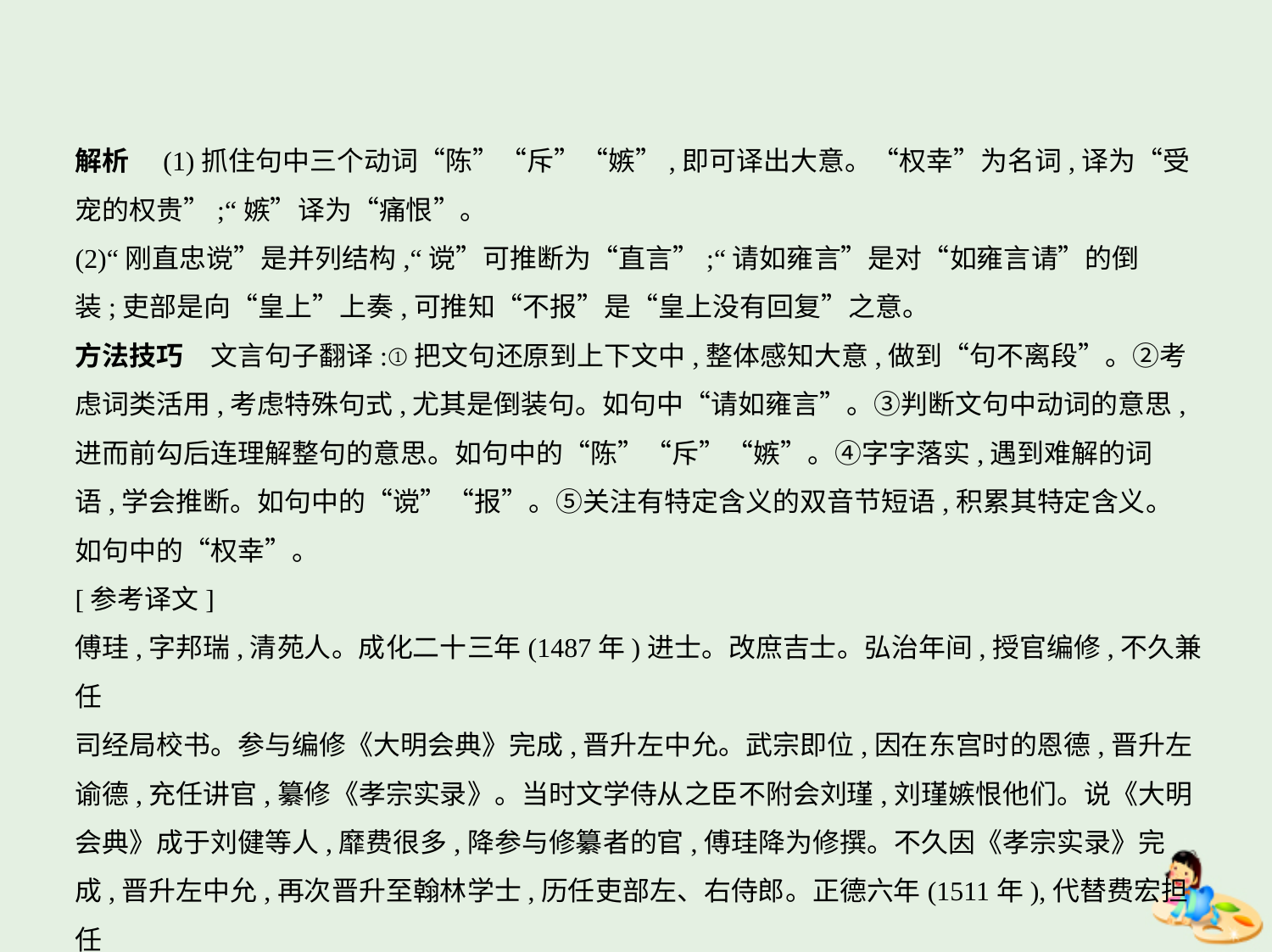

解析　(1)抓住句中三个动词“陈”“斥”“嫉”,即可译出大意。“权幸”为名词,译为“受
宠的权贵”;“嫉”译为“痛恨”。
(2)“刚直忠谠”是并列结构,“谠”可推断为“直言”;“请如雍言”是对“如雍言请”的倒
装;吏部是向“皇上”上奏,可推知“不报”是“皇上没有回复”之意。
方法技巧　文言句子翻译:①把文句还原到上下文中,整体感知大意,做到“句不离段”。②考
虑词类活用,考虑特殊句式,尤其是倒装句。如句中“请如雍言”。③判断文句中动词的意思,
进而前勾后连理解整句的意思。如句中的“陈”“斥”“嫉”。④字字落实,遇到难解的词
语,学会推断。如句中的“谠”“报”。⑤关注有特定含义的双音节短语,积累其特定含义。
如句中的“权幸”。
[参考译文]
傅珪,字邦瑞,清苑人。成化二十三年(1487年)进士。改庶吉士。弘治年间,授官编修,不久兼任
司经局校书。参与编修《大明会典》完成,晋升左中允。武宗即位,因在东宫时的恩德,晋升左
谕德,充任讲官,纂修《孝宗实录》。当时文学侍从之臣不附会刘瑾,刘瑾嫉恨他们。说《大明
会典》成于刘健等人,靡费很多,降参与修纂者的官,傅珪降为修撰。不久因《孝宗实录》完
成,晋升左中允,再次晋升至翰林学士,历任吏部左、右侍郎。正德六年(1511年),代替费宏担任
礼部尚书。礼部事务比其他部少,自傅珪几次执意谏争,章奏于是增多。皇帝喜好佛,自称“大